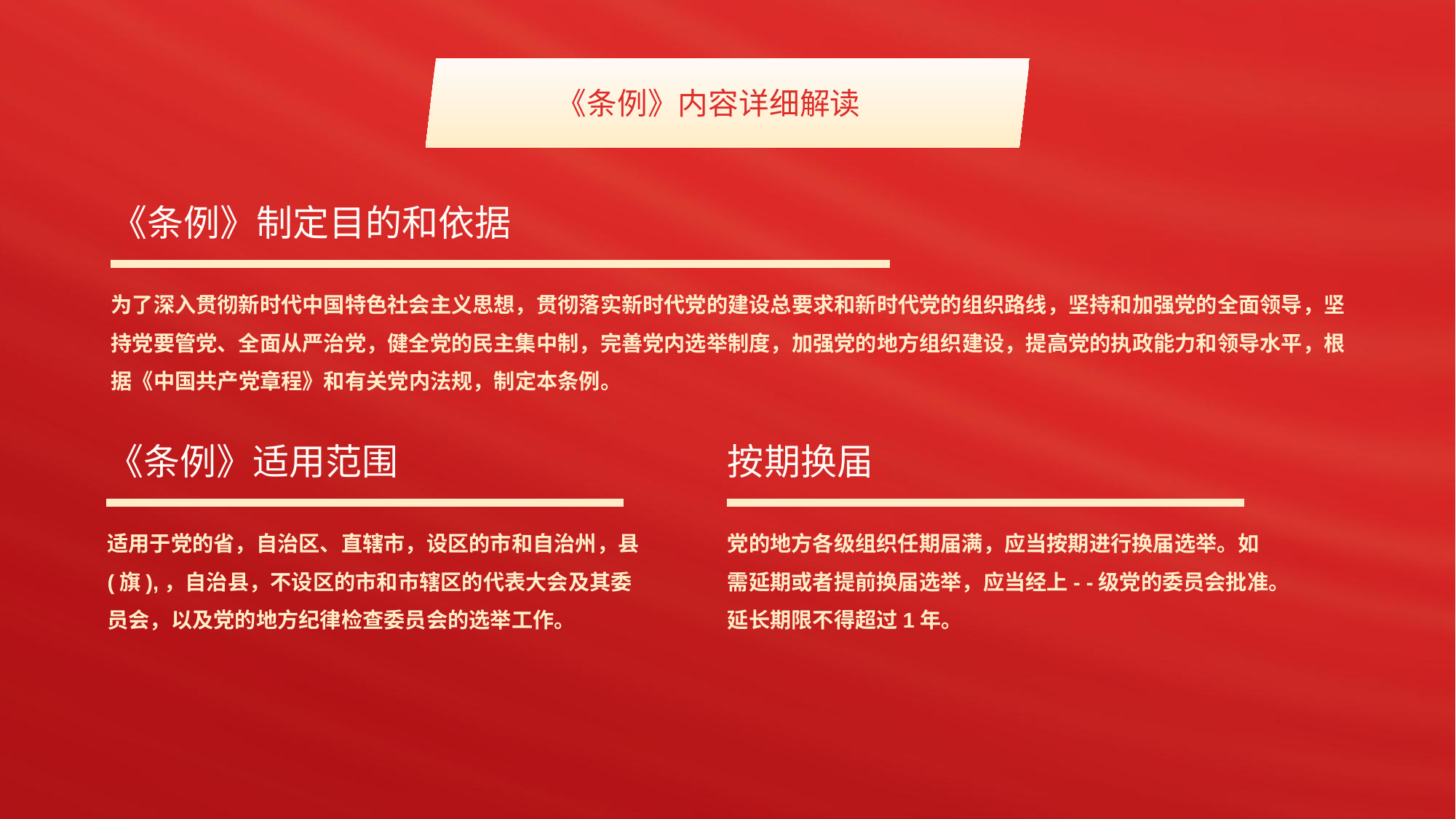

《条例》内容详细解读
《条例》制定目的和依据

为了深入贯彻新时代中国特色社会主义思想，贯彻落实新时代党的建设总要求和新时代党的组织路线，坚持和加强党的全面领导，坚持党要管党、全面从严治党，健全党的民主集中制，完善党内选举制度，加强党的地方组织建设，提高党的执政能力和领导水平，根据《中国共产党章程》和有关党内法规，制定本条例。
《条例》适用范围
按期换届

适用于党的省，自治区、直辖市，设区的市和自治州，县(旗),，自治县，不设区的市和市辖区的代表大会及其委员会，以及党的地方纪律检查委员会的选举工作。
党的地方各级组织任期届满，应当按期进行换届选举。如需延期或者提前换届选举，应当经上- -级党的委员会批准。延长期限不得超过1年。